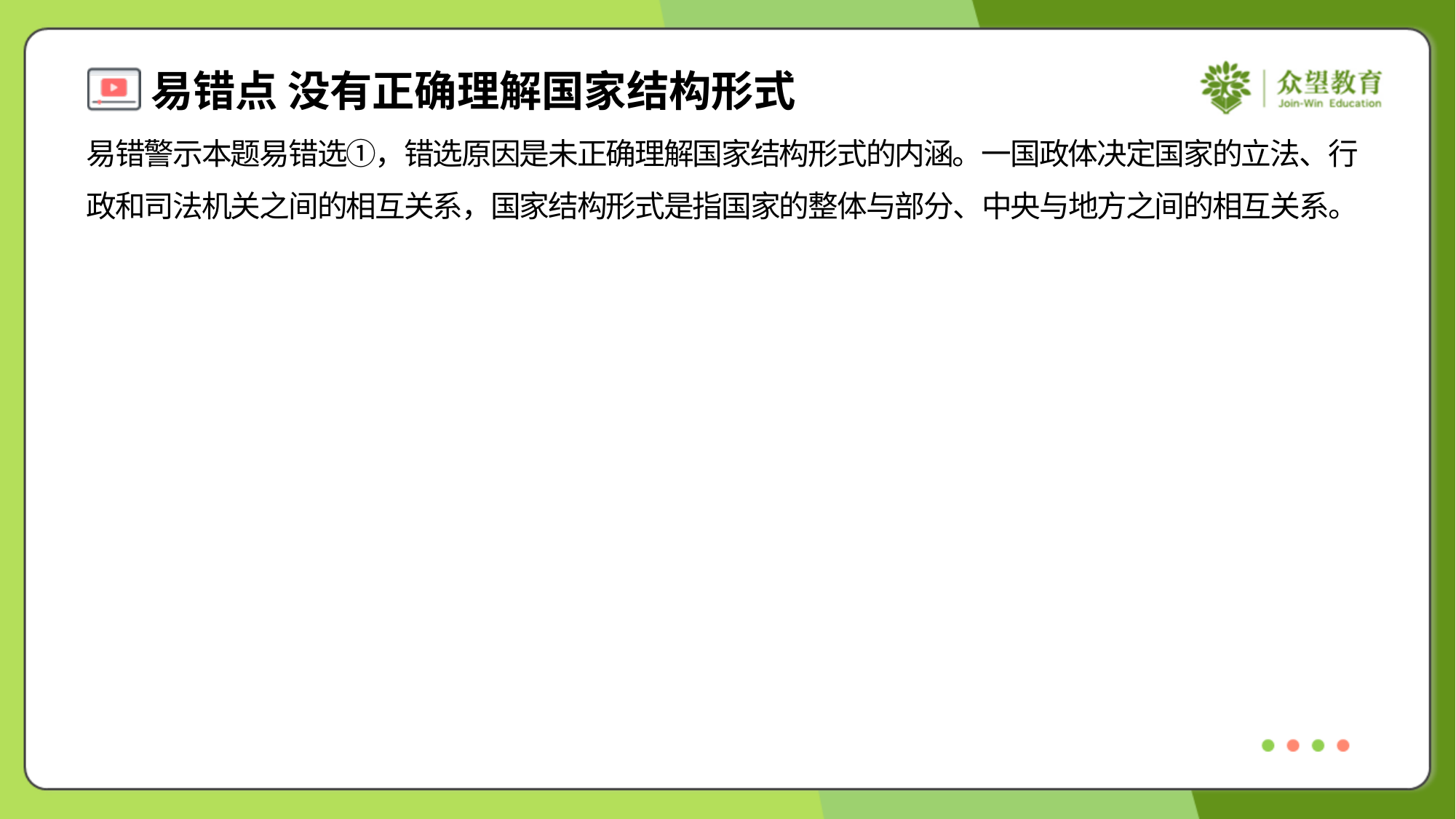

易错警示本题易错选①，错选原因是未正确理解国家结构形式的内涵。一国政体决定国家的立法、行
政和司法机关之间的相互关系，国家结构形式是指国家的整体与部分、中央与地方之间的相互关系。